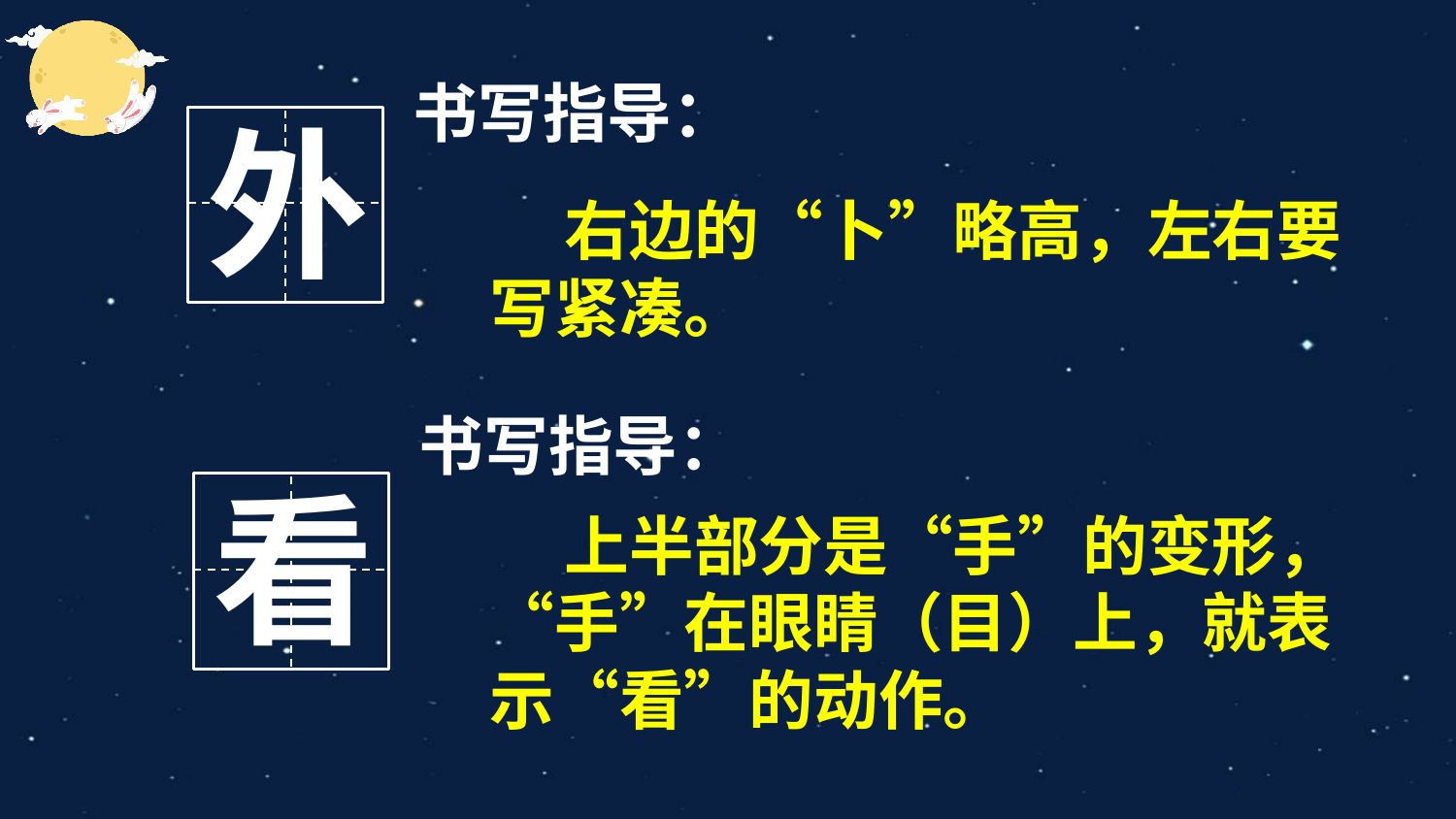

书写指导：
外

    右边的“卜”略高，左右要写紧凑。
书写指导：
看

    上半部分是“手”的变形，“手”在眼睛（目）上，就表示“看”的动作。